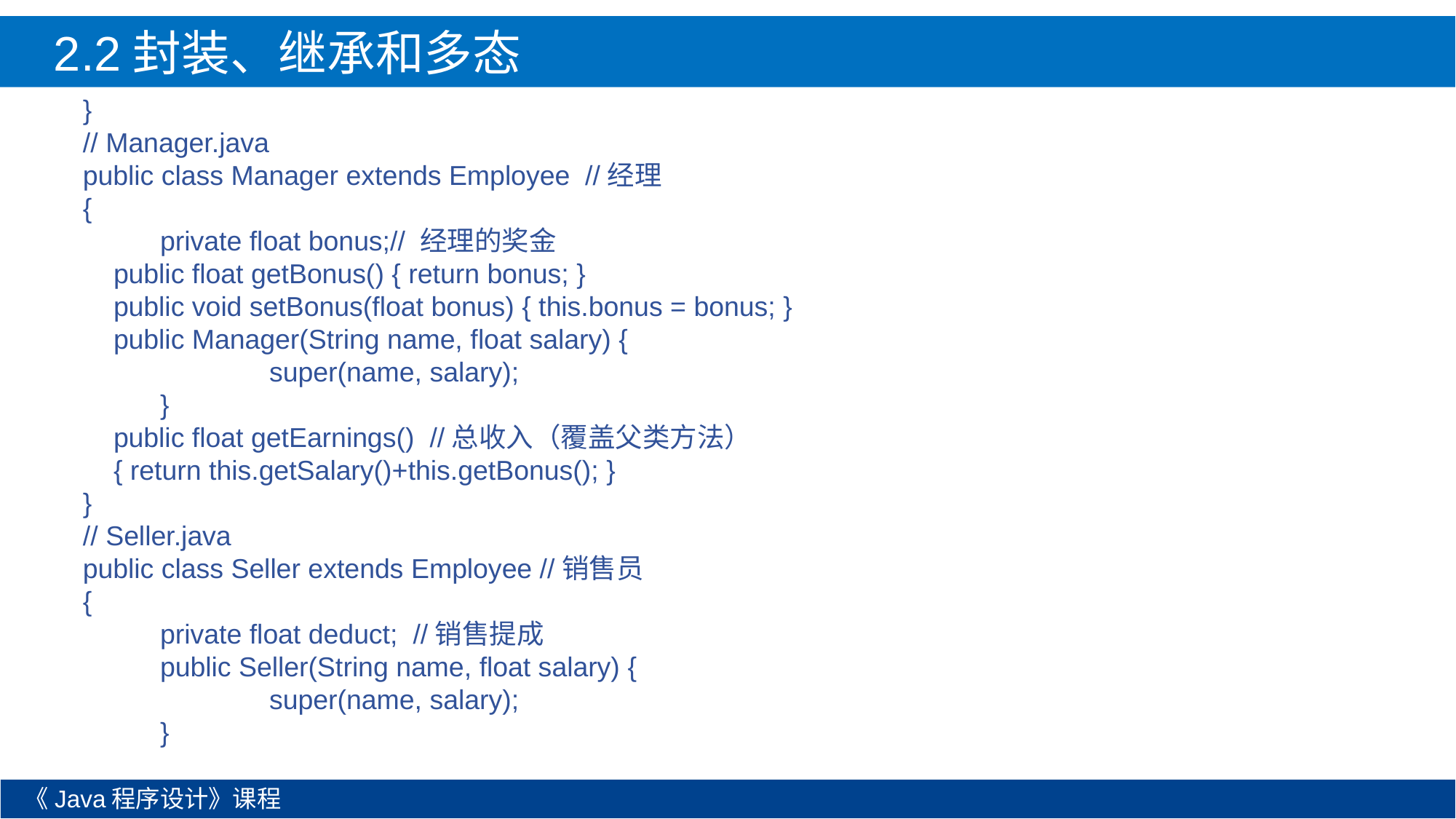

2.2封装、继承和多态
}
// Manager.java
public class Manager extends Employee  //经理
{
	private float bonus;// 经理的奖金
    public float getBonus() { return bonus; }
    public void setBonus(float bonus) { this.bonus = bonus; }
    public Manager(String name, float salary) {
		super(name, salary);
	}
    public float getEarnings()  //总收入（覆盖父类方法）
    { return this.getSalary()+this.getBonus(); }
}
// Seller.java
public class Seller extends Employee //销售员
{
	private float deduct;  //销售提成
	public Seller(String name, float salary) {
		super(name, salary);
	}

《Java程序设计》课程